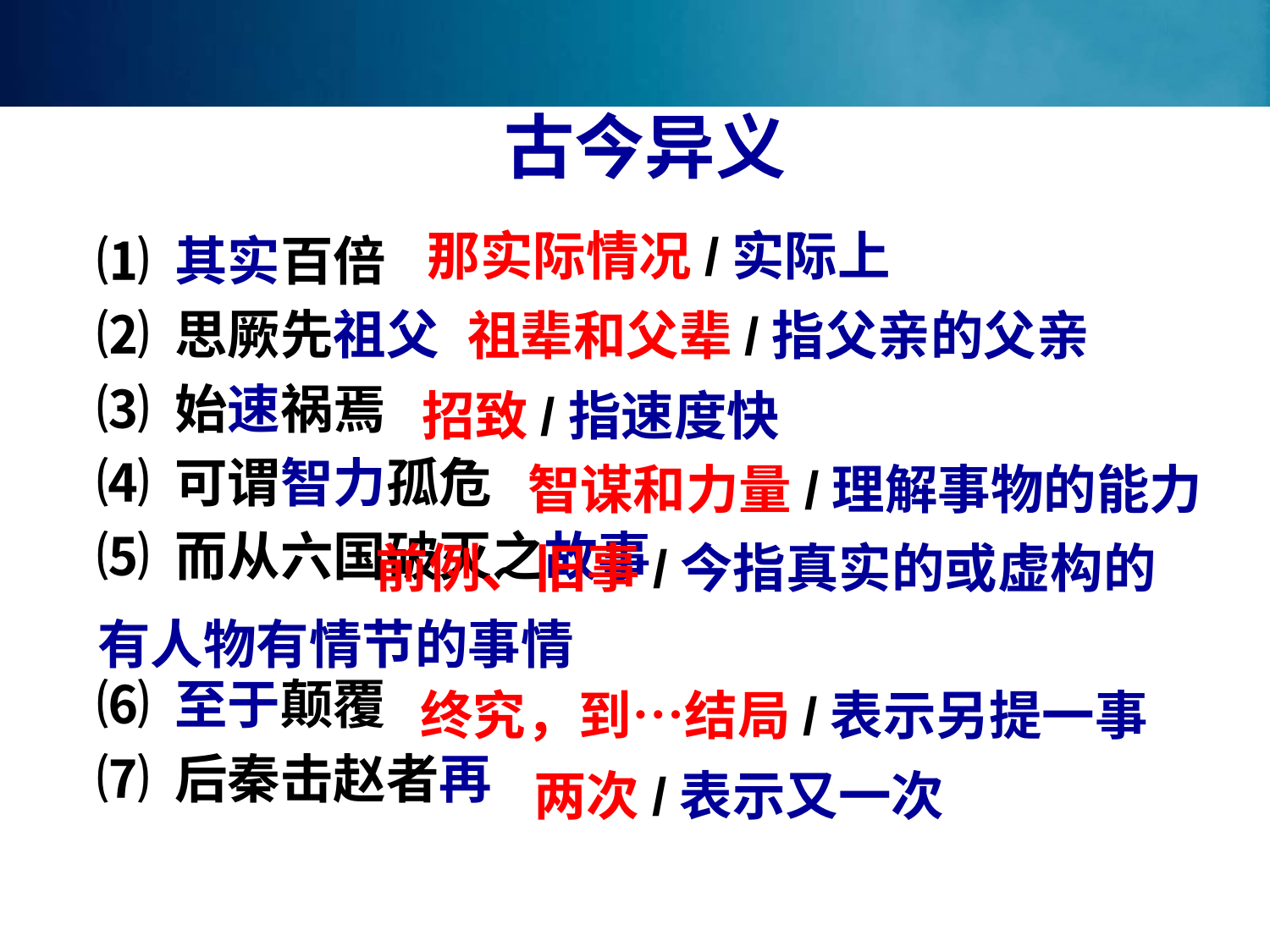

古今异义
那实际情况/实际上
⑴ 其实百倍
⑵ 思厥先祖父
⑶ 始速祸焉
⑷ 可谓智力孤危
⑸ 而从六国破灭之故事

⑹ 至于颠覆
⑺ 后秦击赵者再
祖辈和父辈/指父亲的父亲
招致/指速度快
智谋和力量/理解事物的能力
                      前例、旧事/今指真实的或虚构的有人物有情节的事情
终究，到…结局/表示另提一事
两次/表示又一次